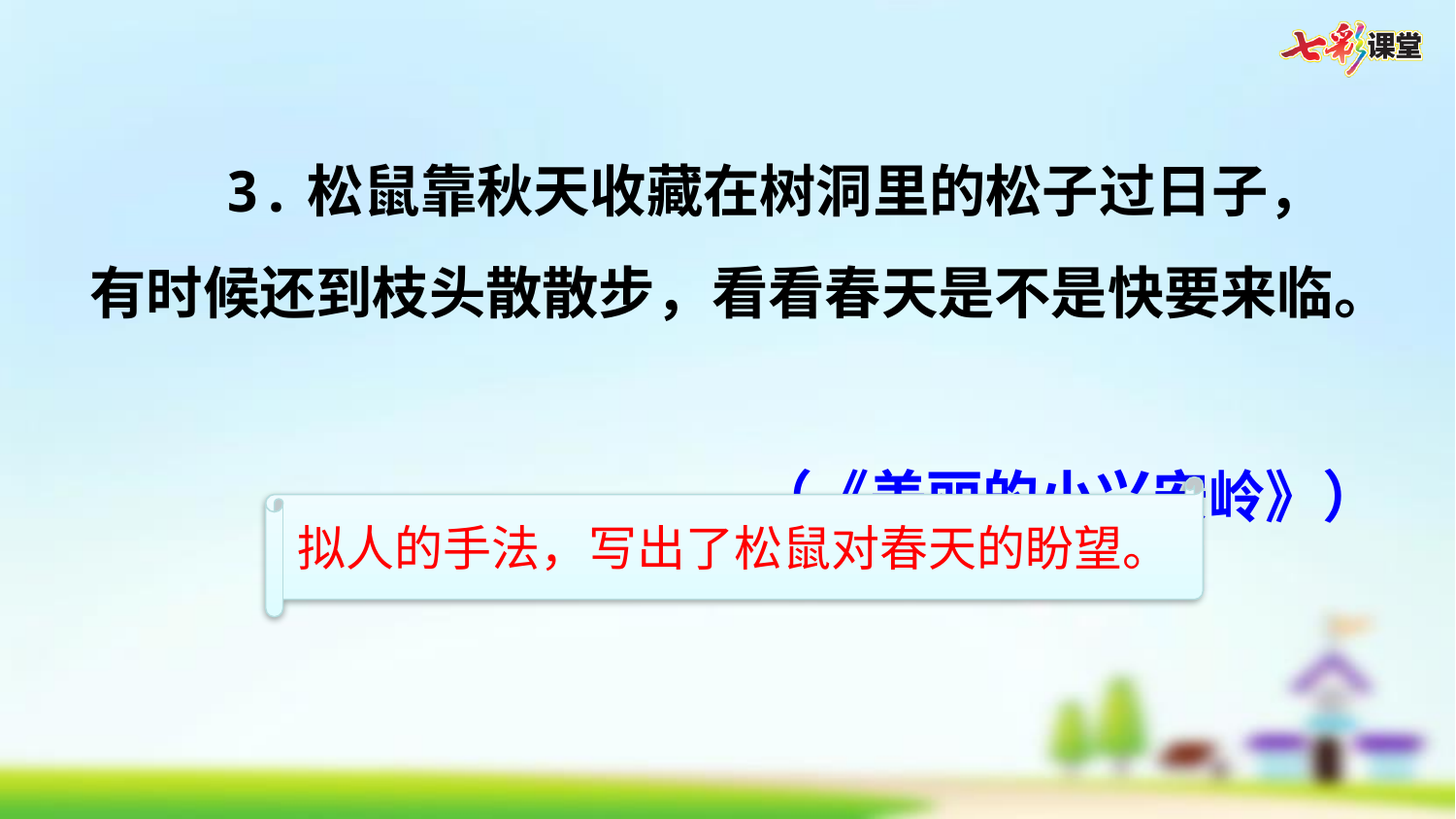

3.松鼠靠秋天收藏在树洞里的松子过日子，有时候还到枝头散散步，看看春天是不是快要来临。
（《美丽的小兴安岭》）
拟人的手法，写出了松鼠对春天的盼望。